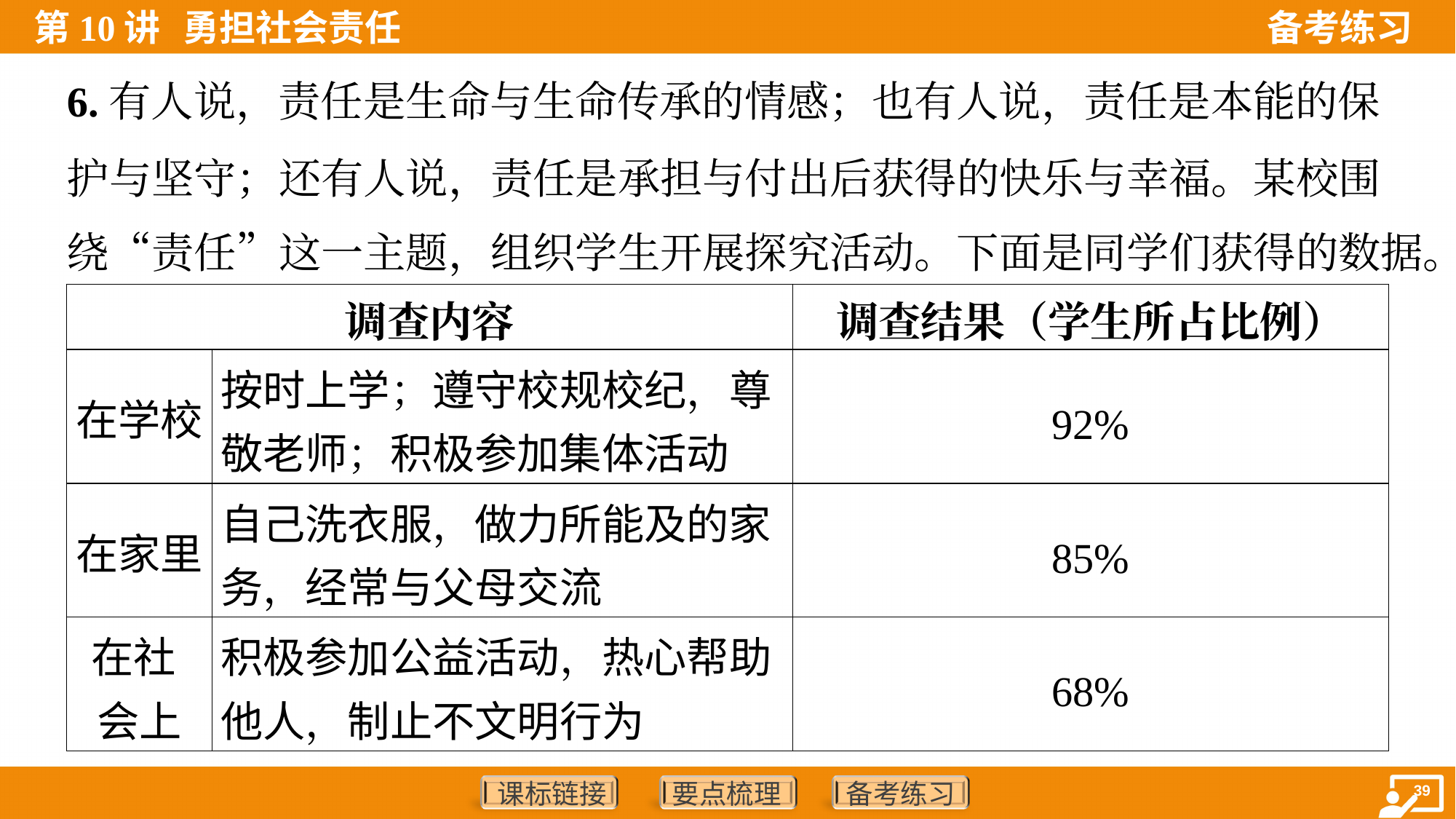

6.有人说，责任是生命与生命传承的情感；也有人说，责任是本能的保
护与坚守；还有人说，责任是承担与付出后获得的快乐与幸福。某校围
绕“责任”这一主题，组织学生开展探究活动。下面是同学们获得的数据。
| 调查内容 |  | 调查结果（学生所占比例） |
| --- | --- | --- |
| 在学校 | 按时上学；遵守校规校纪，尊 敬老师；积极参加集体活动 | 92% |
| 在家里 | 自己洗衣服，做力所能及的家 务，经常与父母交流 | 85% |
| 在社 会上 | 积极参加公益活动，热心帮助 他人，制止不文明行为 | 68% |